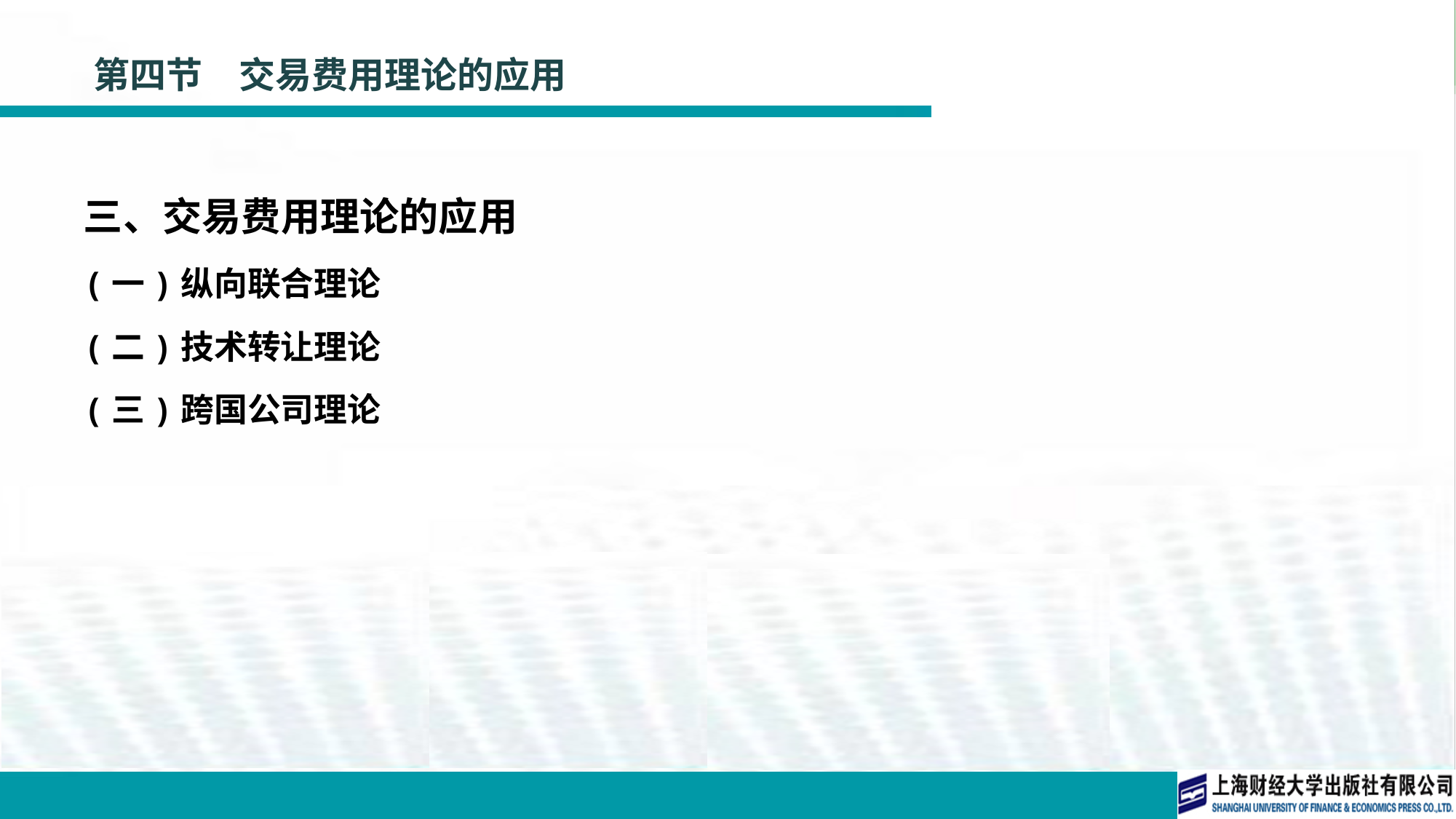

# 第四节　交易费用理论的应用
三、交易费用理论的应用
(一)纵向联合理论
(二)技术转让理论
(三)跨国公司理论